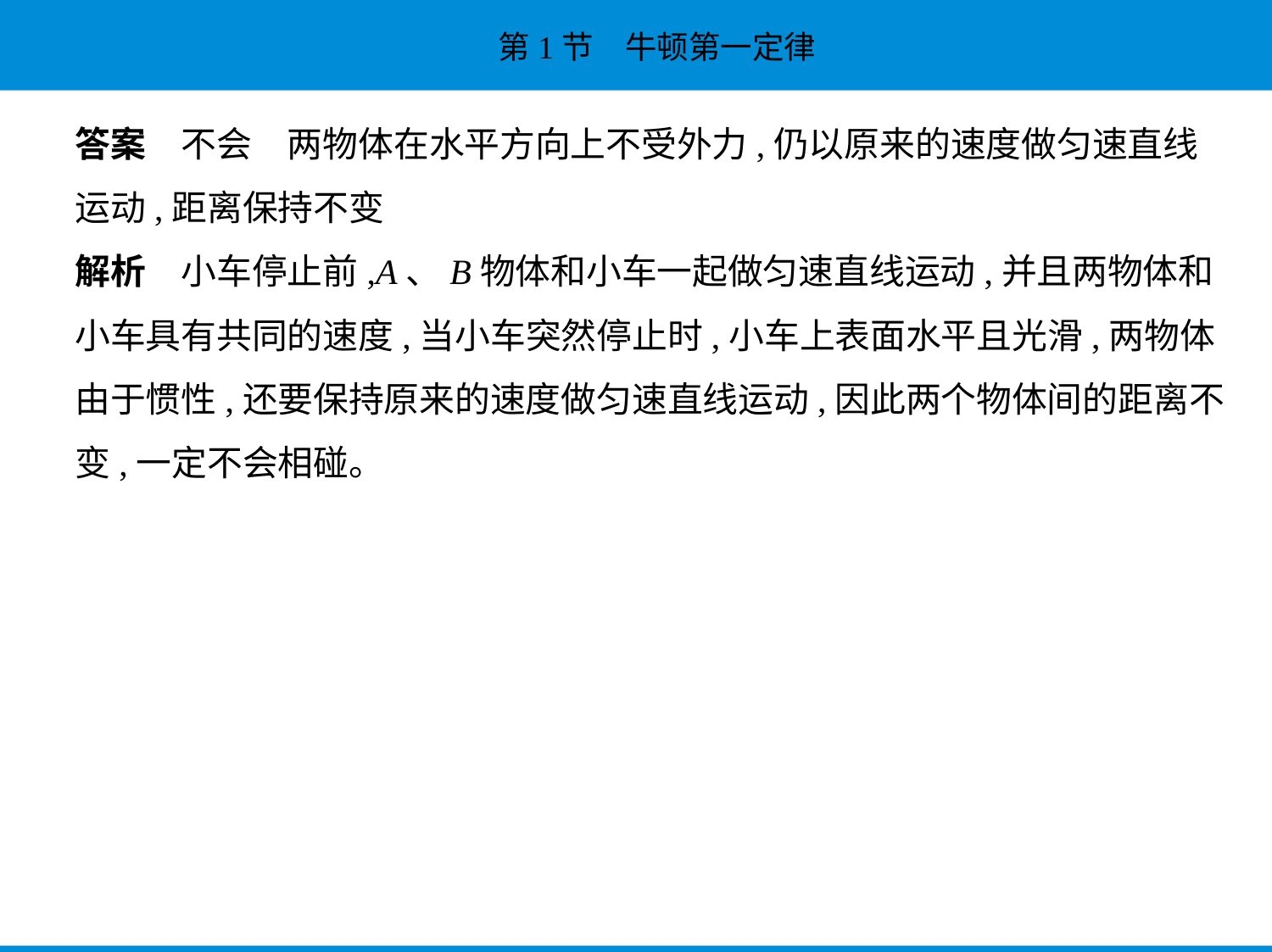

答案　不会　两物体在水平方向上不受外力,仍以原来的速度做匀速直线
运动,距离保持不变
解析　小车停止前,A、B物体和小车一起做匀速直线运动,并且两物体和
小车具有共同的速度,当小车突然停止时,小车上表面水平且光滑,两物体
由于惯性,还要保持原来的速度做匀速直线运动,因此两个物体间的距离不
变,一定不会相碰。